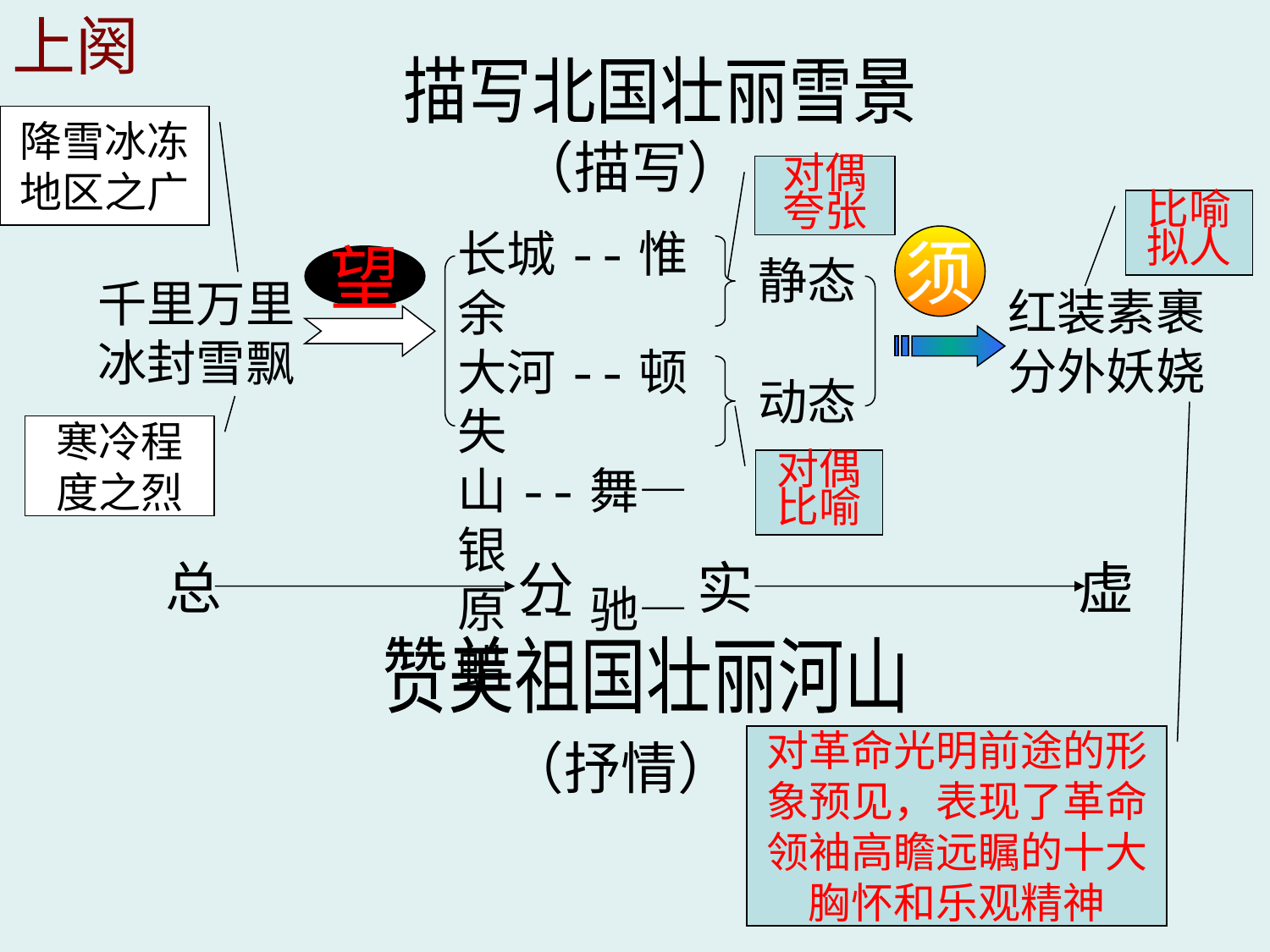

上阕
描写北国壮丽雪景
降雪冰冻地区之广
（描写）
对偶夸张
比喻拟人
长城--惟余
大河--顿失
山--舞—银
原--驰—蜡
须

静态
望

千里万里
冰封雪飘
红装素裹
分外妖娆

动态
寒冷程度之烈
对偶比喻
总
分
实
虚

赞美祖国壮丽河山
对革命光明前途的形象预见，表现了革命领袖高瞻远瞩的十大胸怀和乐观精神
（抒情）
#